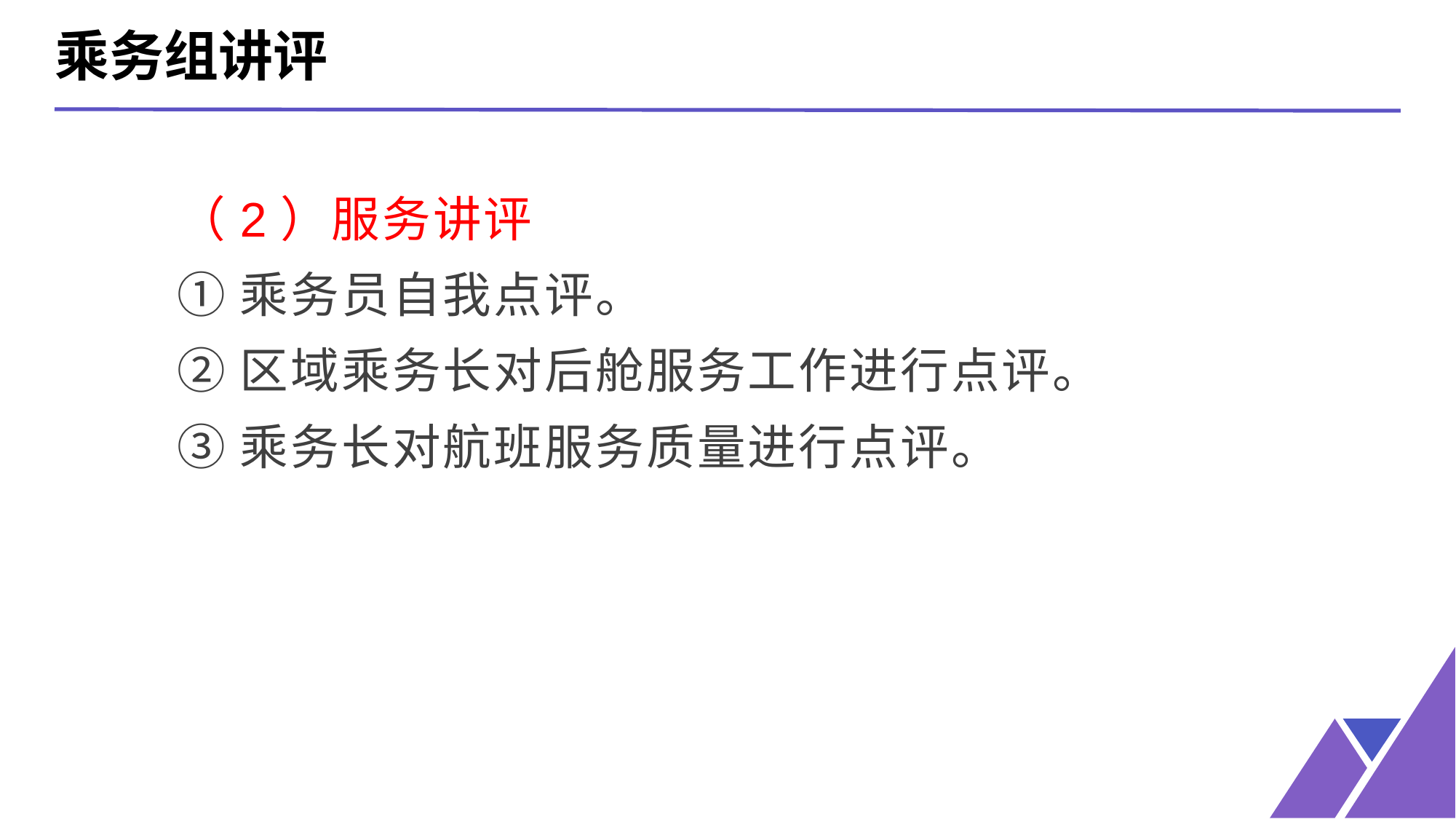

乘务组讲评

（2）服务讲评
①乘务员自我点评。
②区域乘务长对后舱服务工作进行点评。
③乘务长对航班服务质量进行点评。